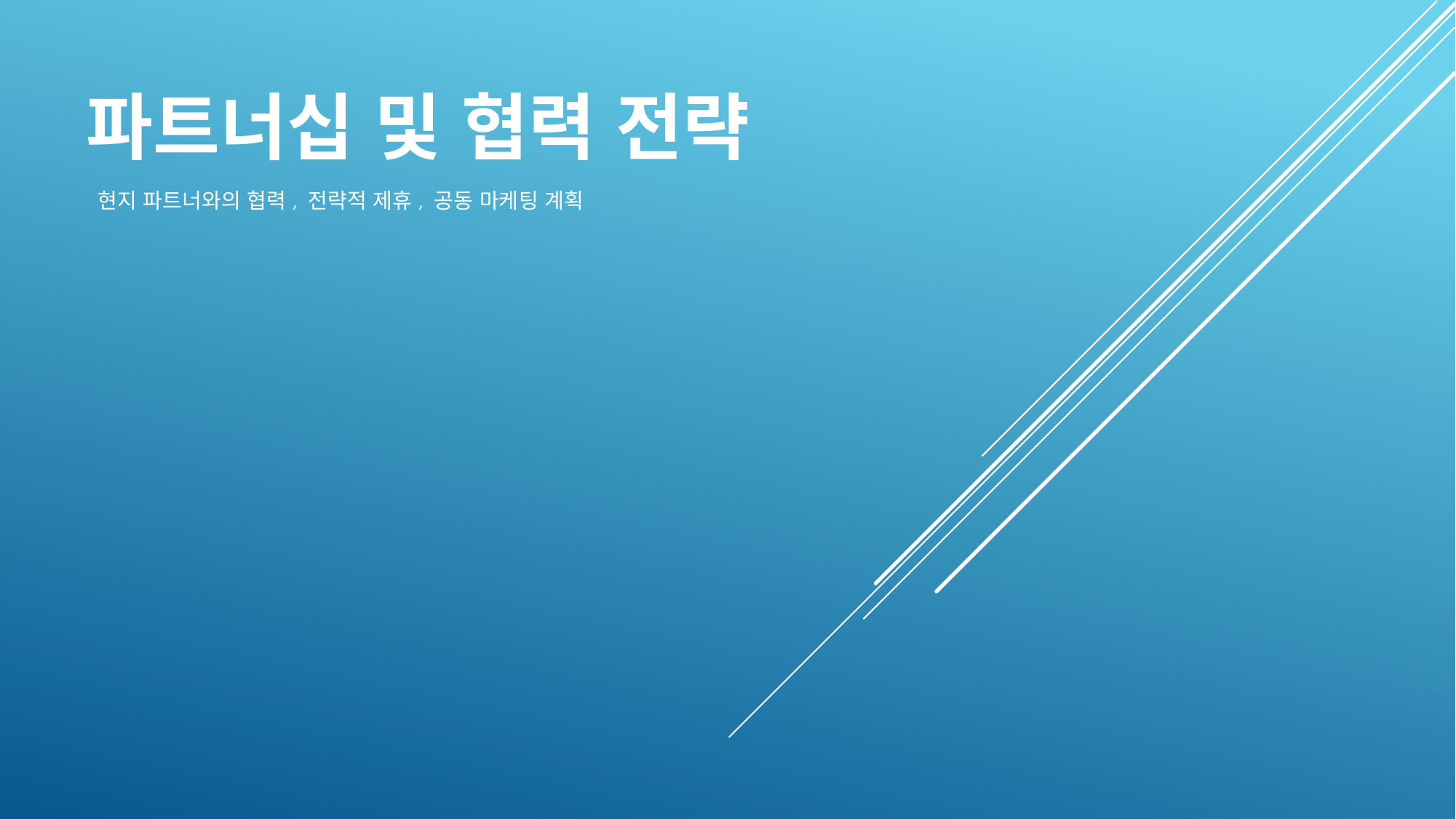

파트너십 및 협력 전략
 현지 파트너와의 협력, 전략적 제휴, 공동 마케팅 계획